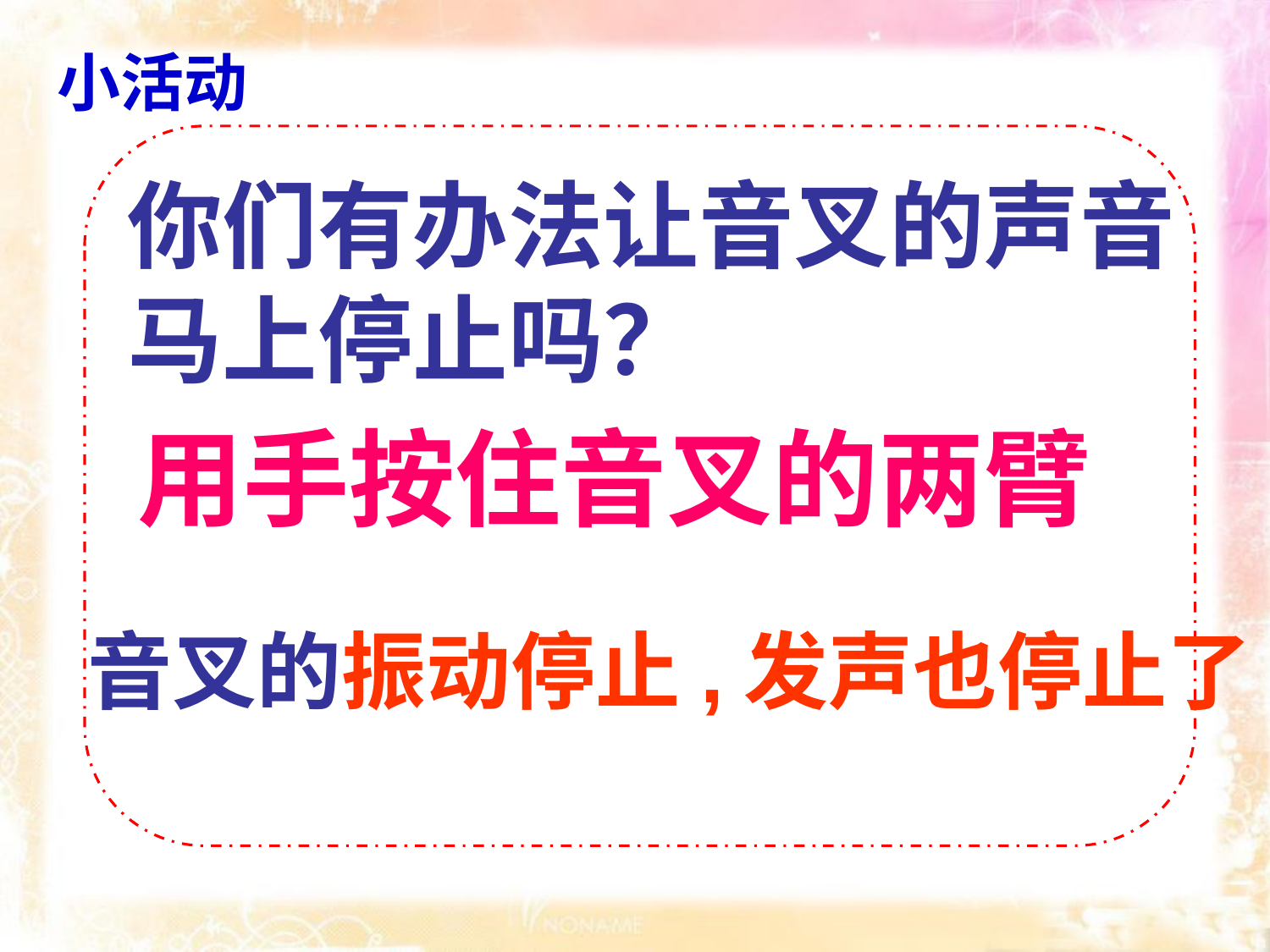

小活动

你们有办法让音叉的声音马上停止吗？
用手按住音叉的两臂
音叉的振动停止,发声也停止了